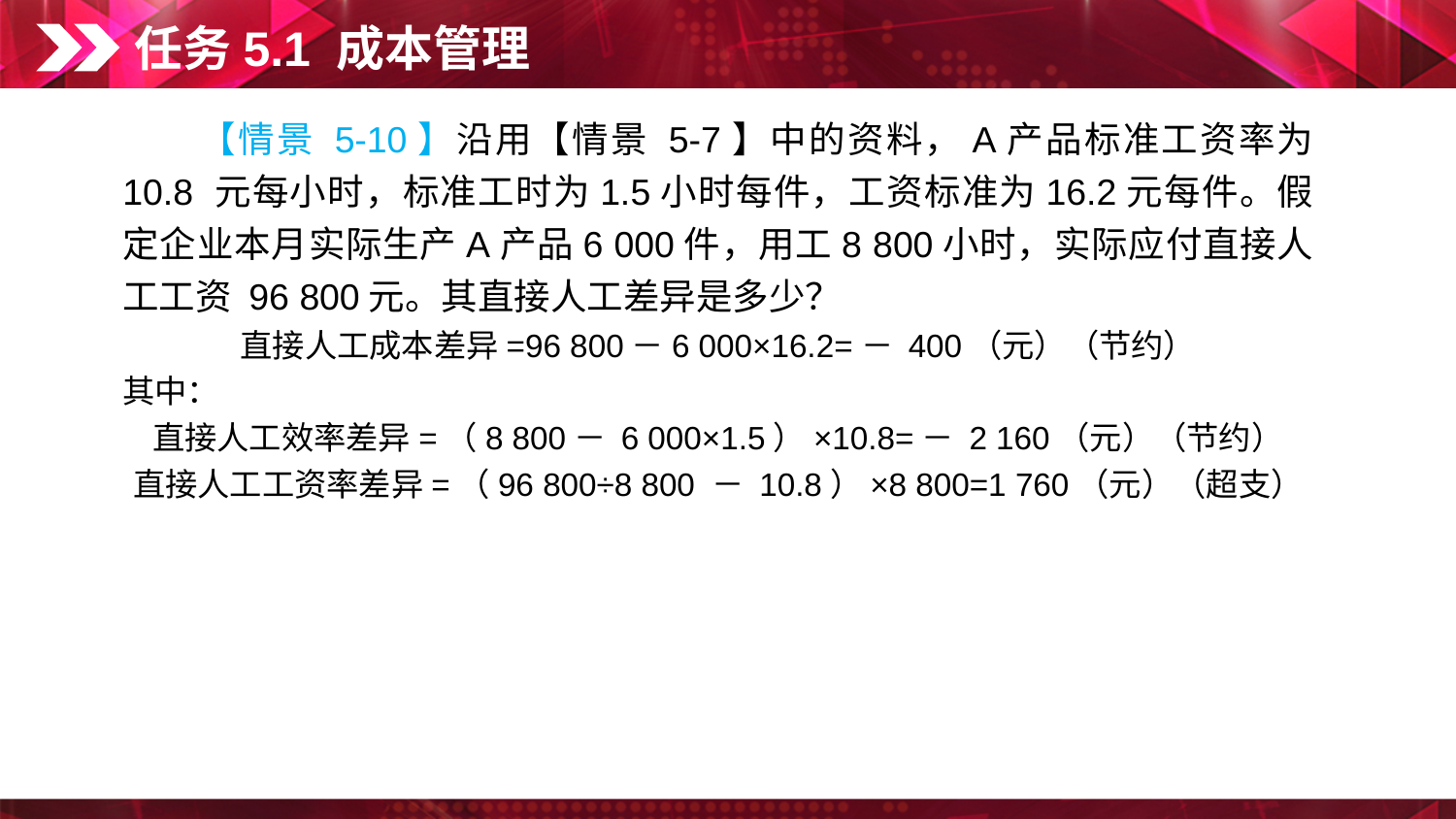

任务5.1 成本管理

　　【情景 5-10】沿用【情景 5-7】中的资料，A产品标准工资率为 10.8 元每小时，标准工时为1.5小时每件，工资标准为16.2元每件。假定企业本月实际生产A产品6 000件，用工8 800小时，实际应付直接人工工资 96 800元。其直接人工差异是多少？
直接人工成本差异=96 800－6 000×16.2=－ 400（元）（节约）
其中：
直接人工效率差异=（8 800－ 6 000×1.5）×10.8=－ 2 160（元）（节约）
直接人工工资率差异=（96 800÷8 800 － 10.8）×8 800=1 760（元）（超支）